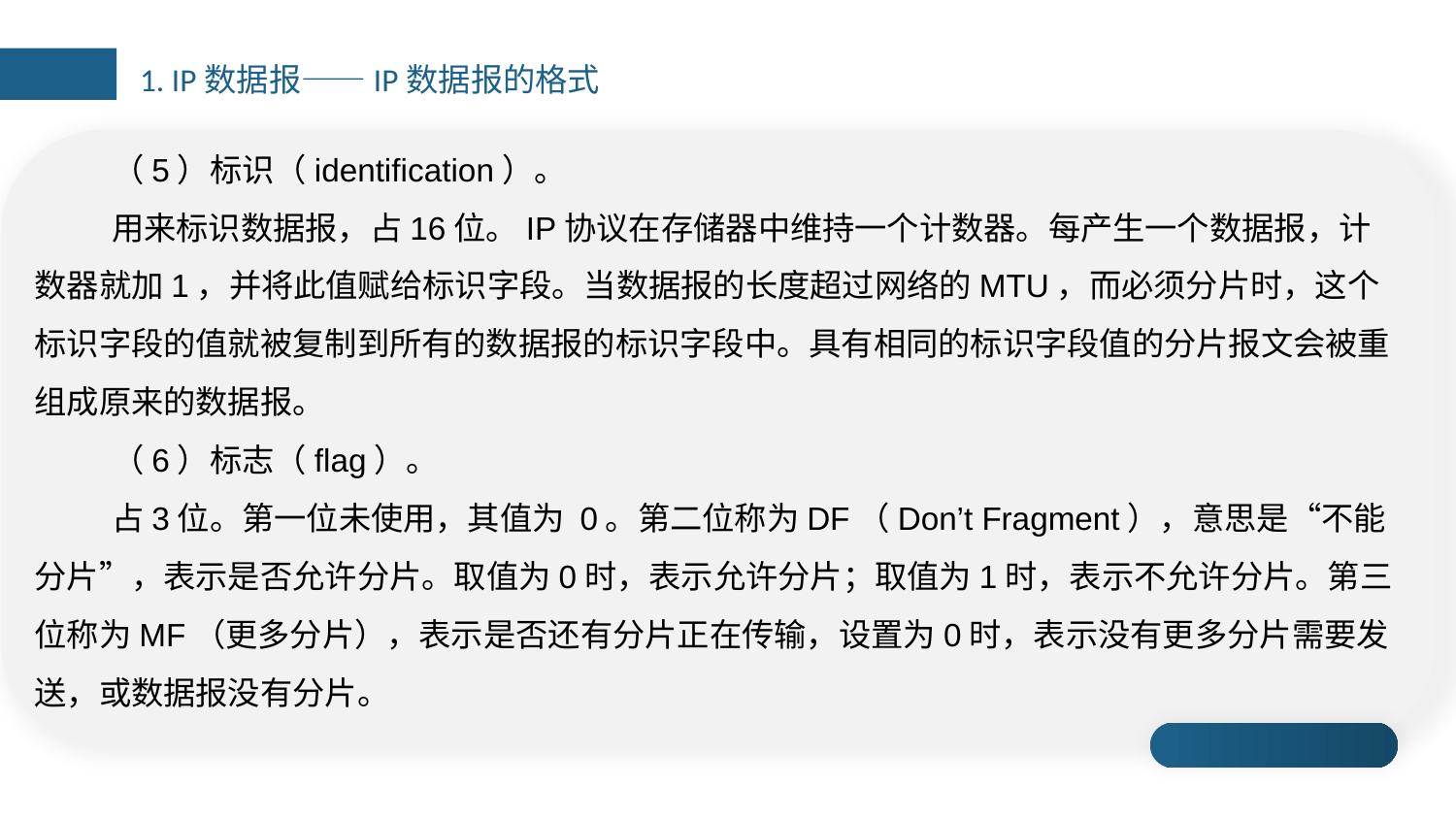

1. IP数据报——IP数据报的格式
（5）标识（identification）。
用来标识数据报，占16位。IP协议在存储器中维持一个计数器。每产生一个数据报，计数器就加1，并将此值赋给标识字段。当数据报的长度超过网络的MTU，而必须分片时，这个标识字段的值就被复制到所有的数据报的标识字段中。具有相同的标识字段值的分片报文会被重组成原来的数据报。
（6）标志（flag）。
占3位。第一位未使用，其值为 0。第二位称为DF（Don’t Fragment），意思是“不能分片”，表示是否允许分片。取值为0时，表示允许分片；取值为1时，表示不允许分片。第三位称为MF（更多分片），表示是否还有分片正在传输，设置为0时，表示没有更多分片需要发送，或数据报没有分片。